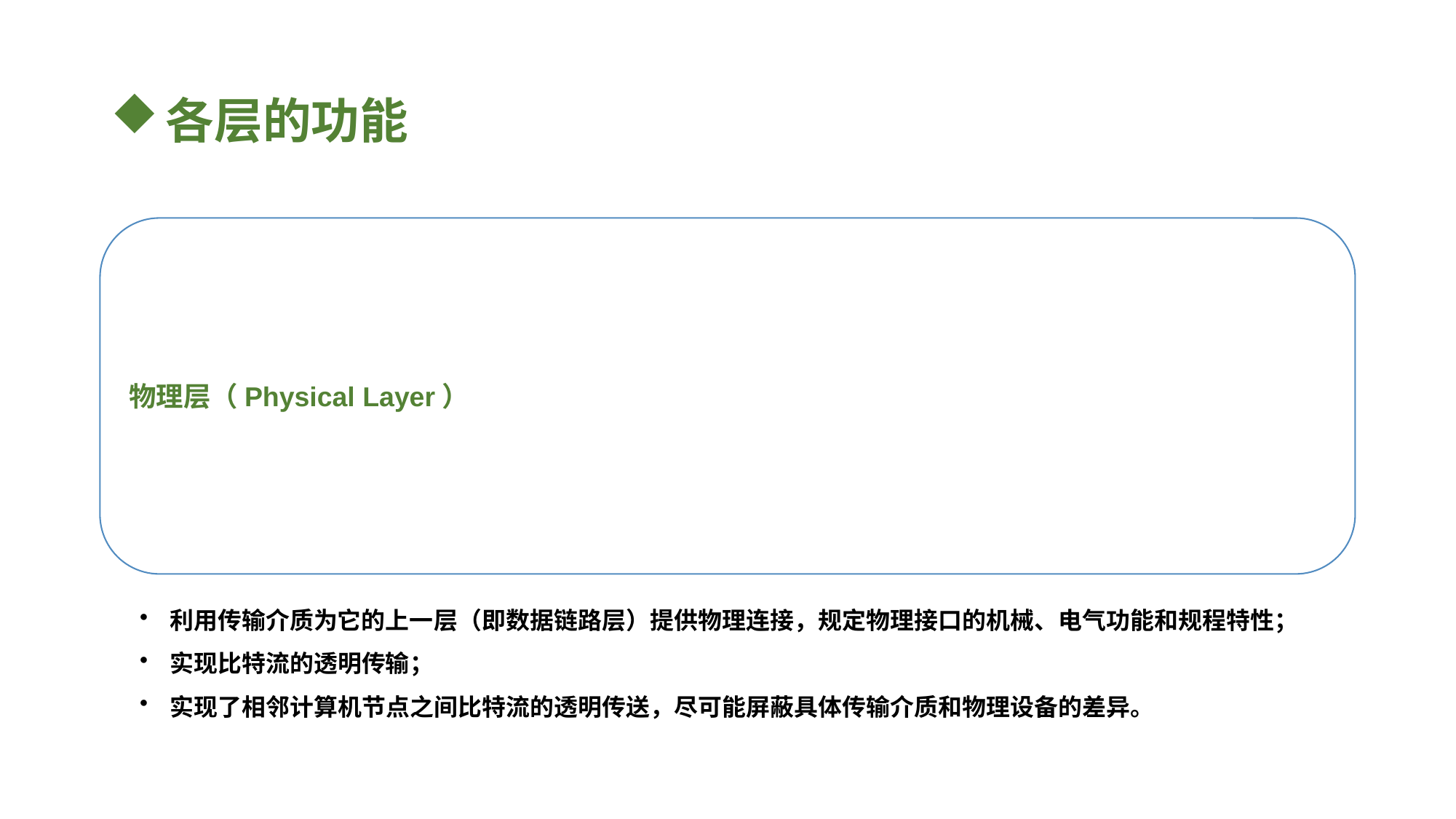

# 各层的功能
物理层（Physical Layer）
利用传输介质为它的上一层（即数据链路层）提供物理连接，规定物理接口的机械、电气功能和规程特性；
实现比特流的透明传输；
实现了相邻计算机节点之间比特流的透明传送，尽可能屏蔽具体传输介质和物理设备的差异。